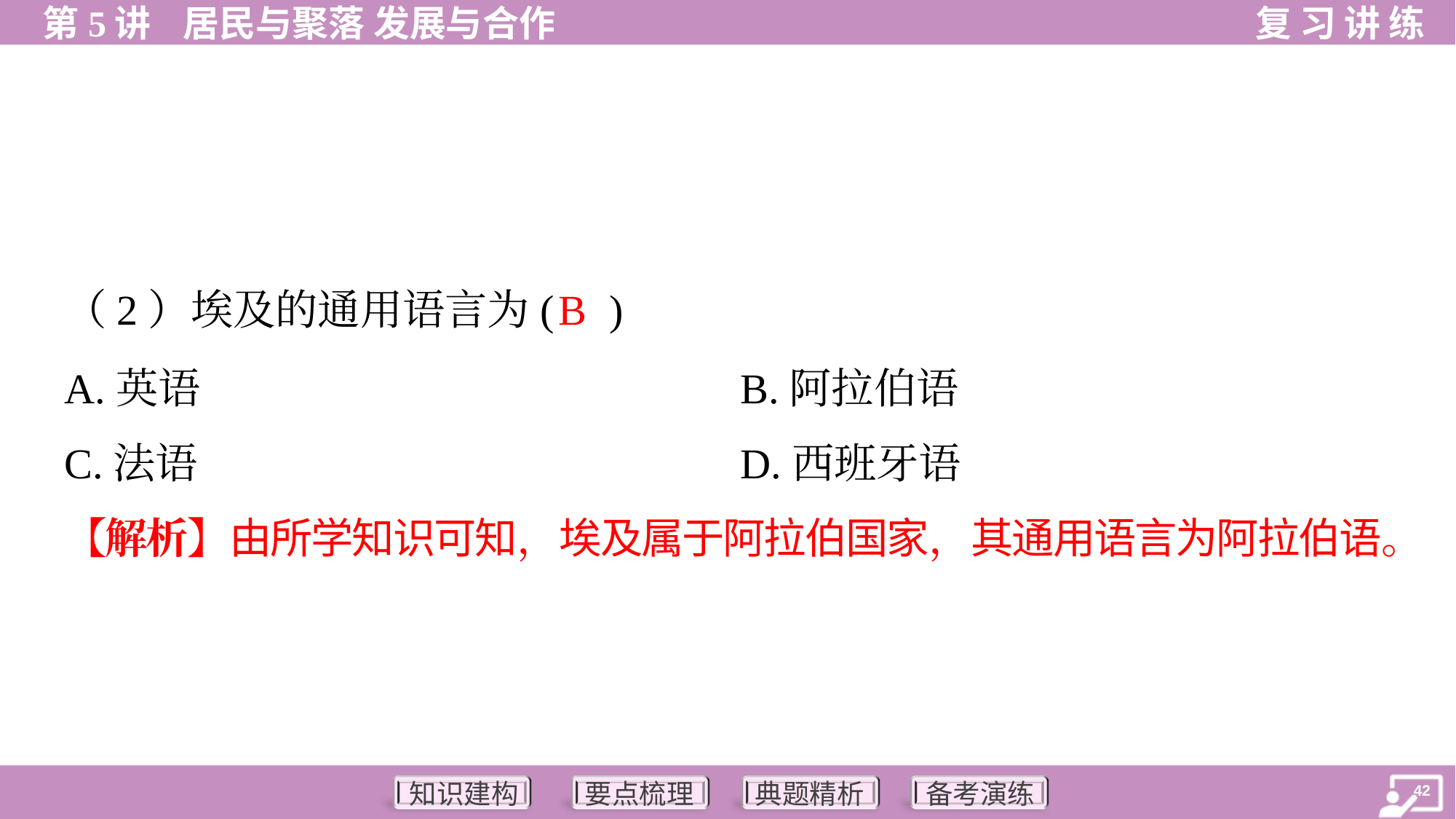

B
（2）埃及的通用语言为(     )
A.英语	B.阿拉伯语
C.法语	D.西班牙语
【解析】由所学知识可知，埃及属于阿拉伯国家，其通用语言为阿拉伯语。